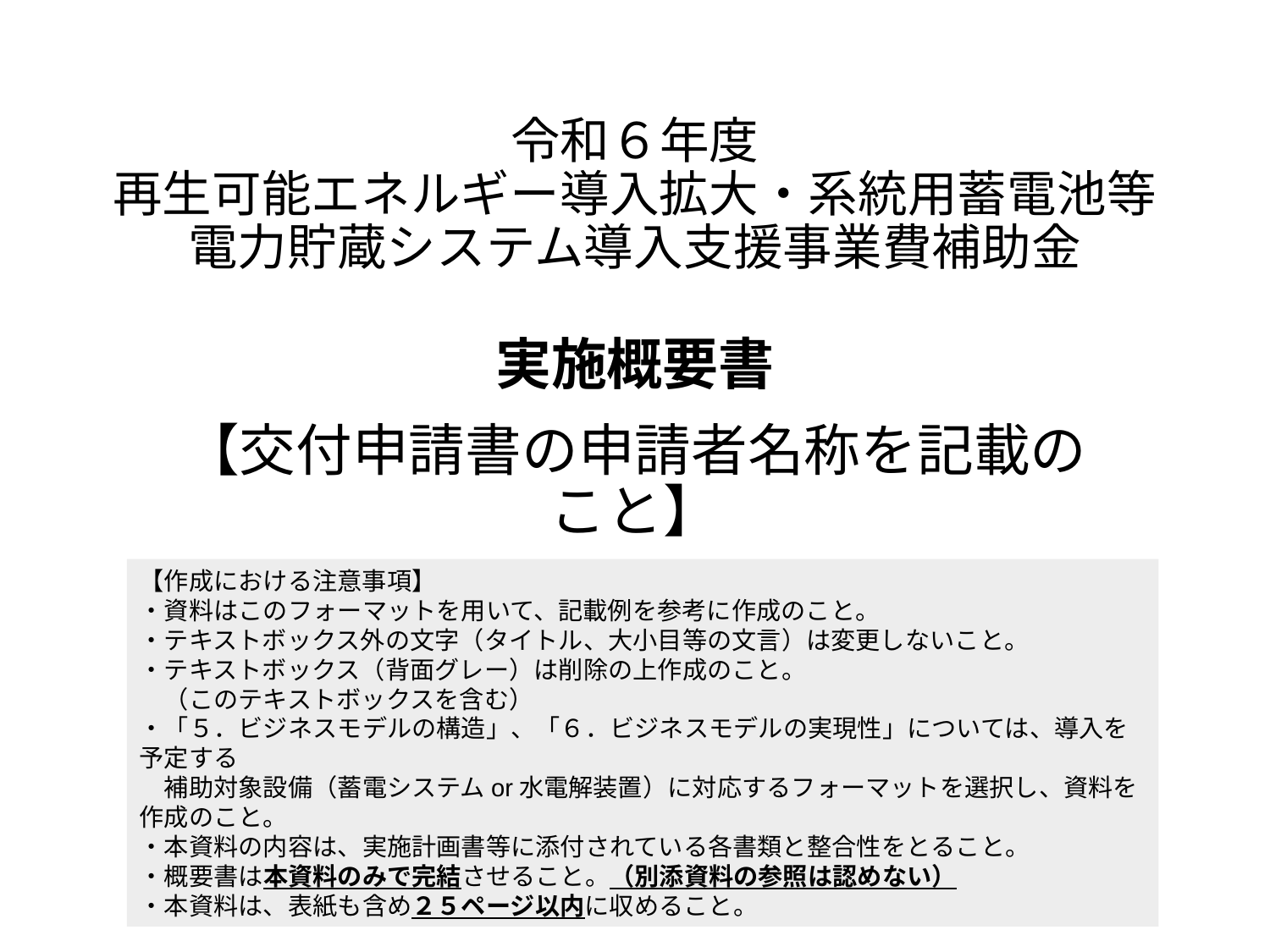

# 令和６年度 再生可能エネルギー導入拡大・系統用蓄電池等 電力貯蔵システム導入支援事業費補助金 実施概要書
【交付申請書の申請者名称を記載のこと】
【作成における注意事項】
・資料はこのフォーマットを用いて、記載例を参考に作成のこと。
・テキストボックス外の文字（タイトル、大小目等の文言）は変更しないこと。
・テキストボックス（背面グレー）は削除の上作成のこと。
　（このテキストボックスを含む）
・「５．ビジネスモデルの構造」、「６．ビジネスモデルの実現性」については、導入を予定する
　補助対象設備（蓄電システムor水電解装置）に対応するフォーマットを選択し、資料を作成のこと。
・本資料の内容は、実施計画書等に添付されている各書類と整合性をとること。
・概要書は本資料のみで完結させること。（別添資料の参照は認めない）
・本資料は、表紙も含め２５ページ以内に収めること。